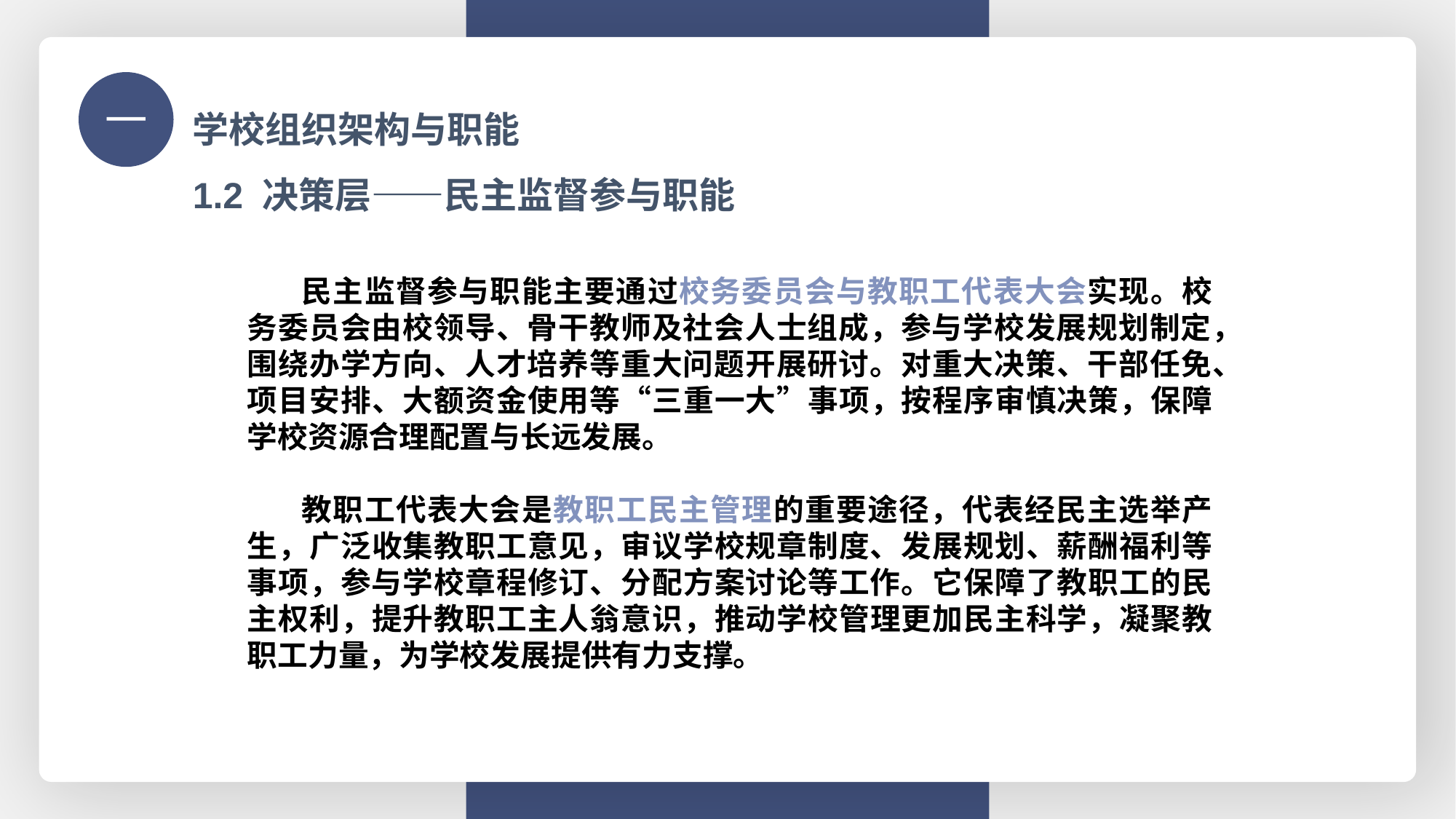

学校组织架构与职能
一
1.2 决策层——民主监督参与职能
民主监督参与职能主要通过校务委员会与教职工代表大会实现。校务委员会由校领导、骨干教师及社会人士组成，参与学校发展规划制定，围绕办学方向、人才培养等重大问题开展研讨。对重大决策、干部任免、项目安排、大额资金使用等“三重一大”事项，按程序审慎决策，保障学校资源合理配置与长远发展。

教职工代表大会是教职工民主管理的重要途径，代表经民主选举产生，广泛收集教职工意见，审议学校规章制度、发展规划、薪酬福利等事项，参与学校章程修订、分配方案讨论等工作。它保障了教职工的民主权利，提升教职工主人翁意识，推动学校管理更加民主科学，凝聚教职工力量，为学校发展提供有力支撑。